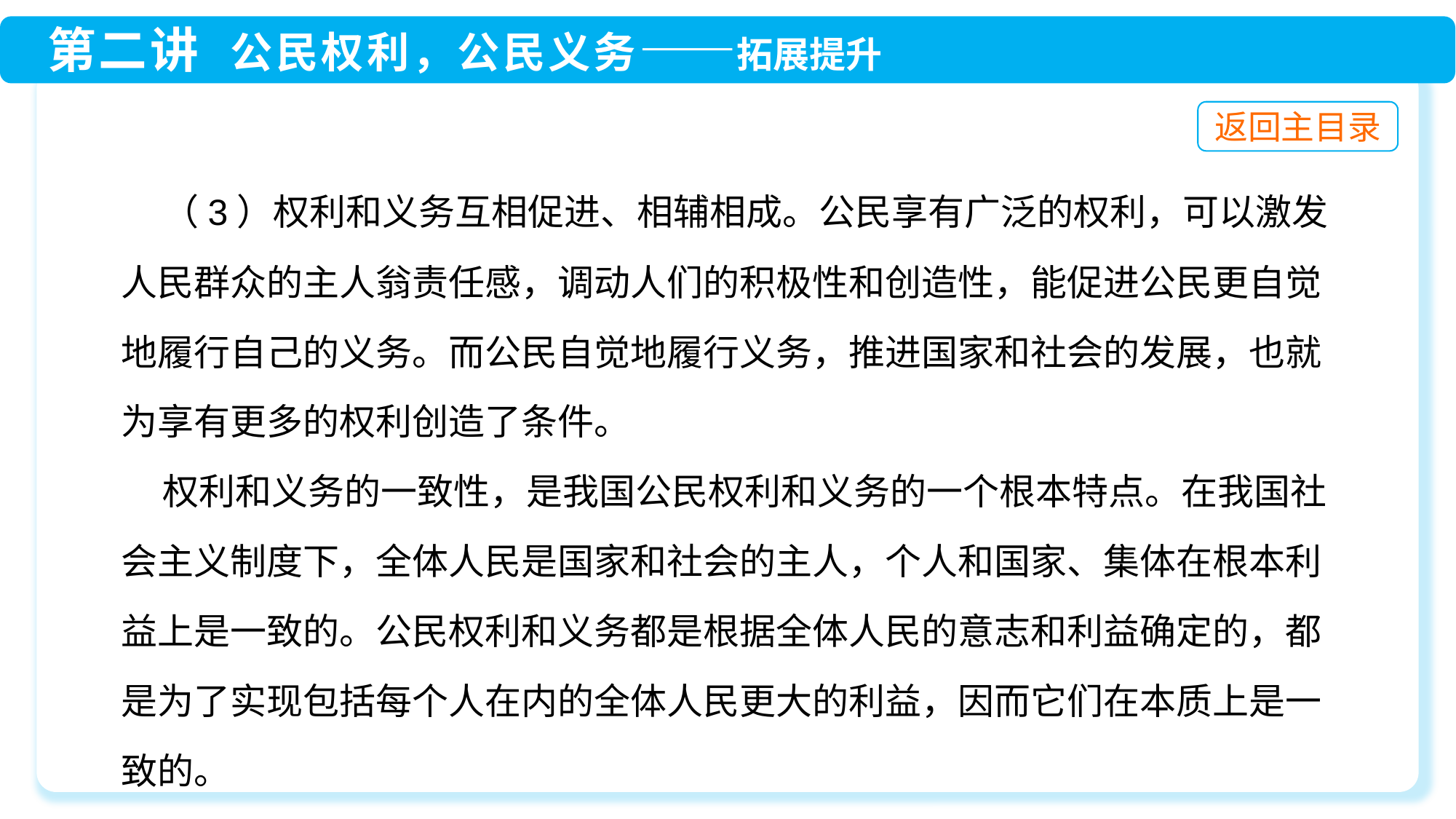

（3）权利和义务互相促进、相辅相成。公民享有广泛的权利，可以激发人民群众的主人翁责任感，调动人们的积极性和创造性，能促进公民更自觉地履行自己的义务。而公民自觉地履行义务，推进国家和社会的发展，也就为享有更多的权利创造了条件。
    权利和义务的一致性，是我国公民权利和义务的一个根本特点。在我国社会主义制度下，全体人民是国家和社会的主人，个人和国家、集体在根本利益上是一致的。公民权利和义务都是根据全体人民的意志和利益确定的，都是为了实现包括每个人在内的全体人民更大的利益，因而它们在本质上是一致的。